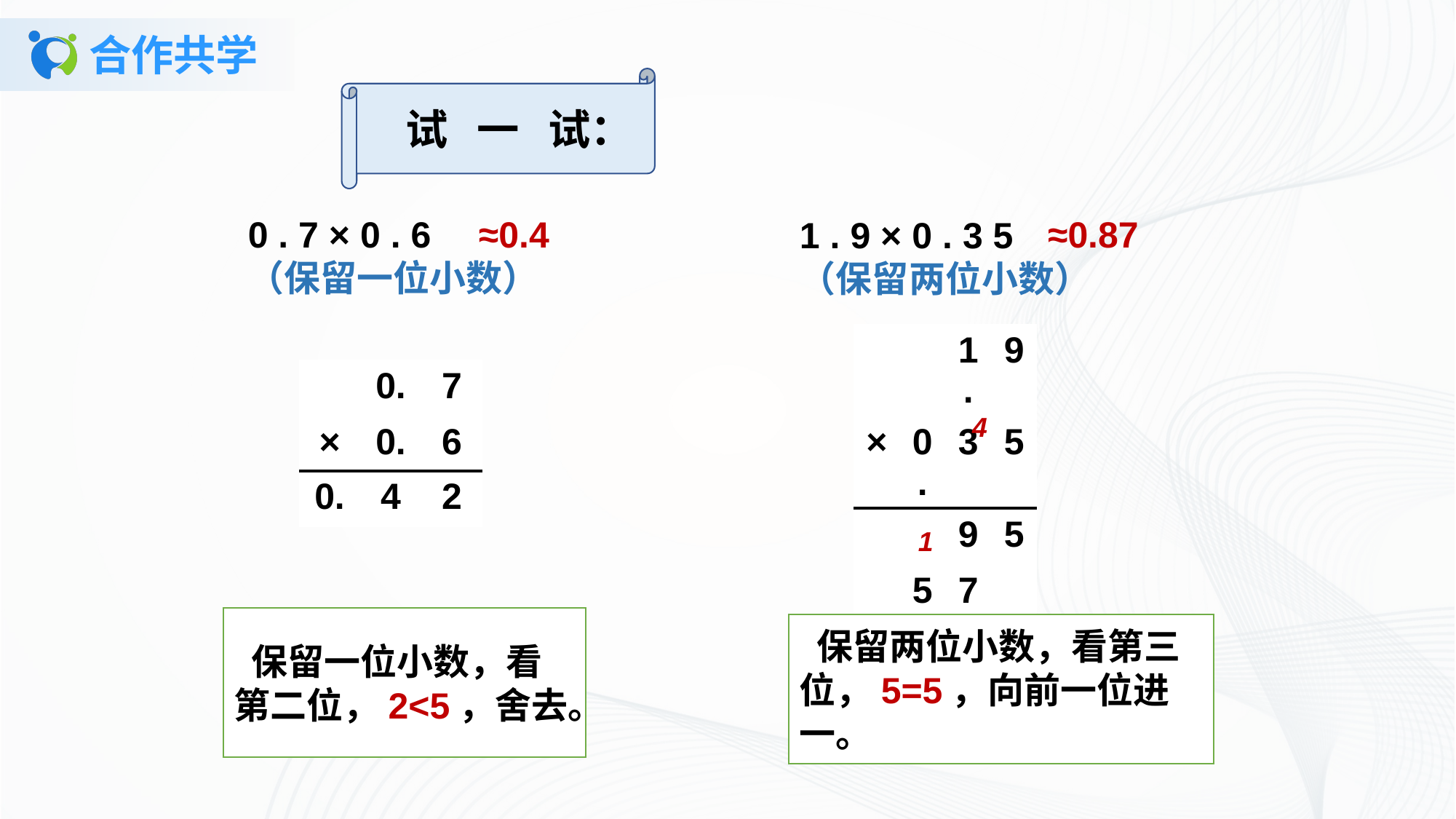

# 合作共学

试   一   试：
0 . 7 × 0 . 6
（保留一位小数）
≈0.4
≈0.87
1 . 9 × 0 . 3 5
（保留两位小数）
|  |  | 1. | 9 |
| --- | --- | --- | --- |
| × | 0. | 3 | 5 |
|  |  | 9 | 5 |
|  | 5 | 7 |  |
| 0. | 8 | 6 | 5 |
|  | 0. | 7 |
| --- | --- | --- |
| × | 0. | 6 |
| 0. | 4 | 2 |
4
1
 保留一位小数，看第二位，2<5，舍去。
 保留两位小数，看第三位，5=5，向前一位进一。